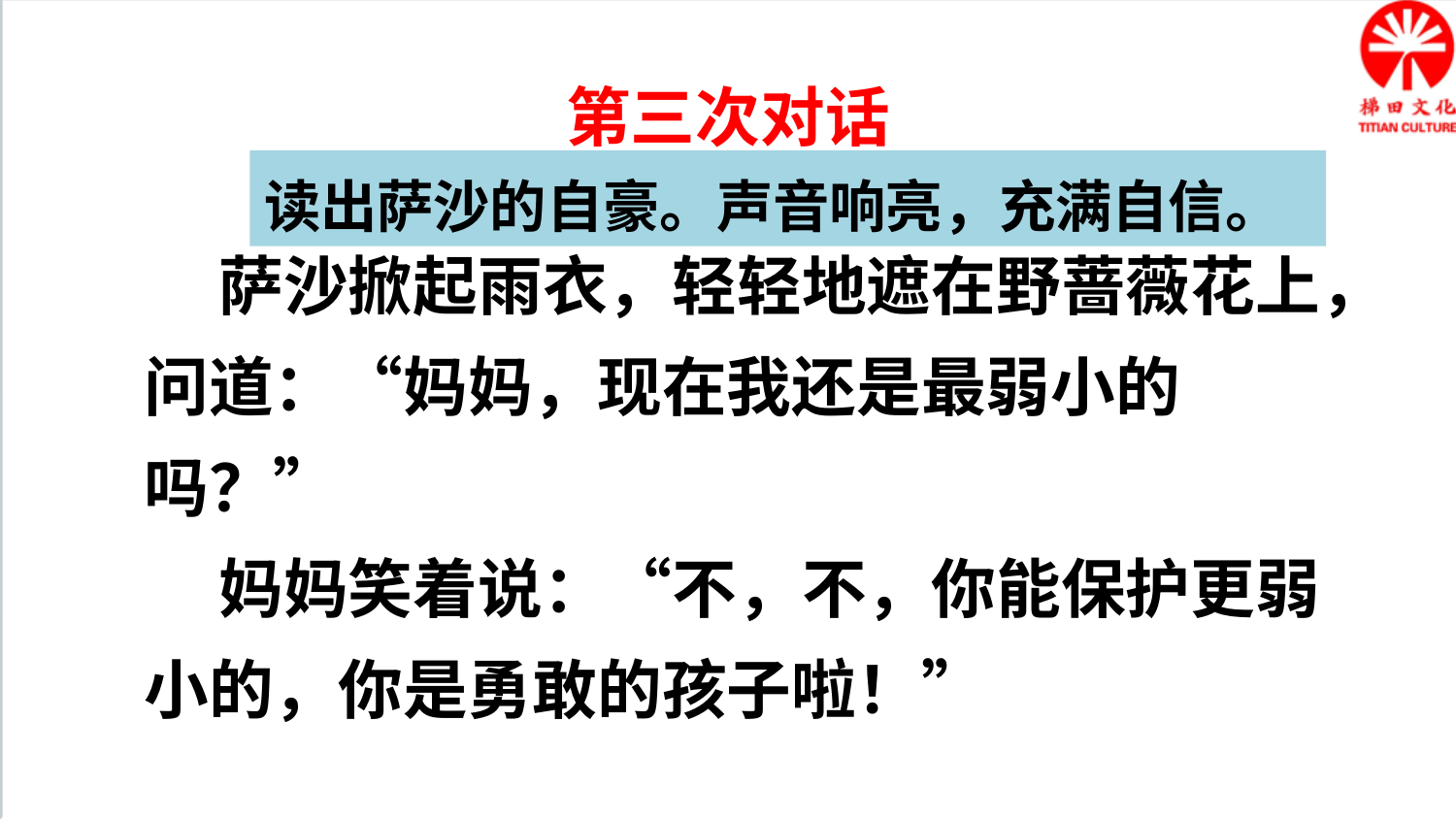

第三次对话
读出萨沙的自豪。声音响亮，充满自信。
    萨沙掀起雨衣，轻轻地遮在野蔷薇花上，问道：“妈妈，现在我还是最弱小的吗？”
    妈妈笑着说：“不，不，你能保护更弱小的，你是勇敢的孩子啦！”